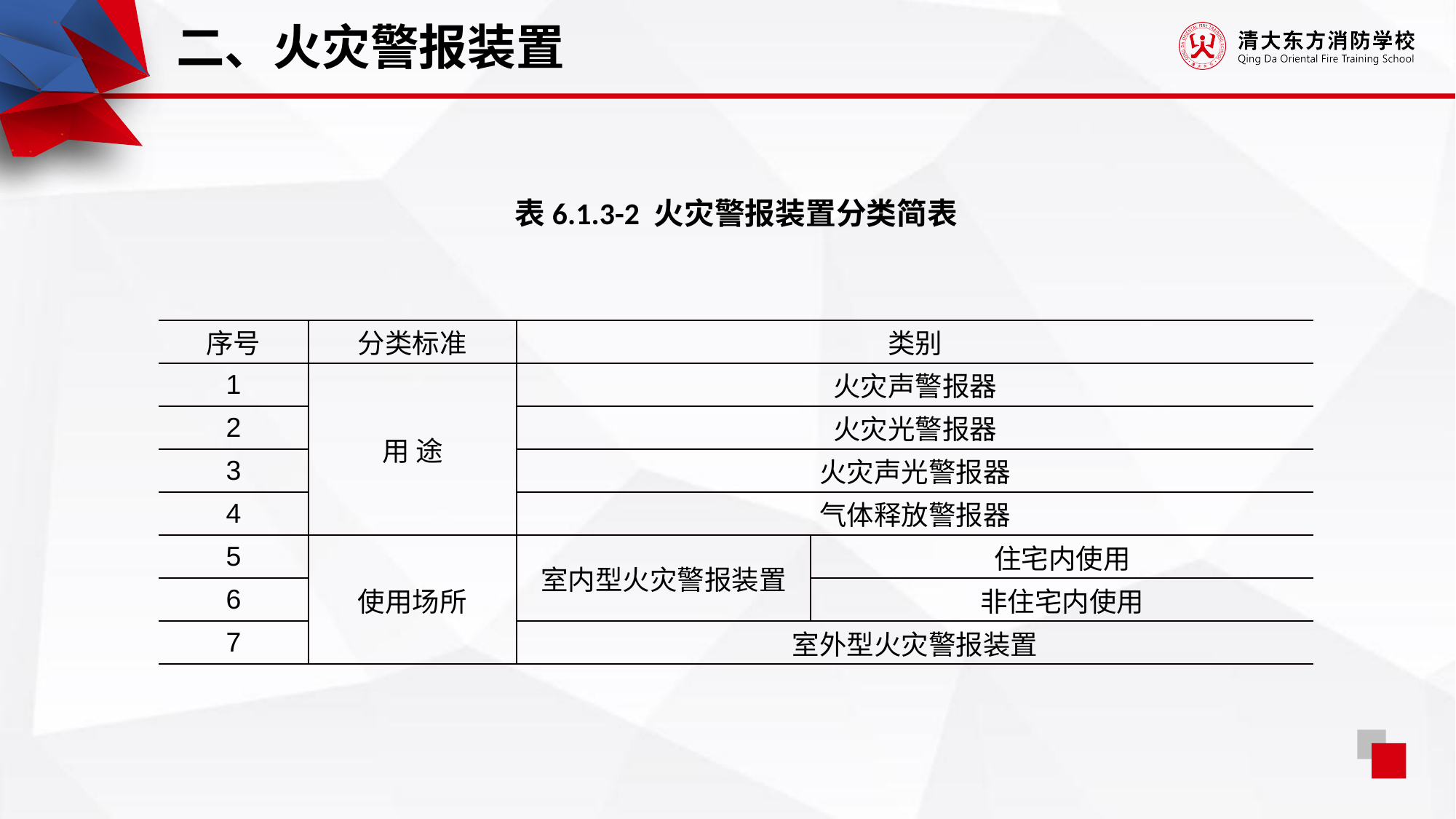

二、火灾警报装置

表6.1.3-2 火灾警报装置分类简表
| 序号 | 分类标准 | 类别 |  |
| --- | --- | --- | --- |
| 1 | 用 途 | 火灾声警报器 |  |
| 2 |  | 火灾光警报器 |  |
| 3 |  | 火灾声光警报器 |  |
| 4 |  | 气体释放警报器 |  |
| 5 | 使用场所 | 室内型火灾警报装置 | 住宅内使用 |
| 6 |  |  | 非住宅内使用 |
| 7 |  | 室外型火灾警报装置 |  |